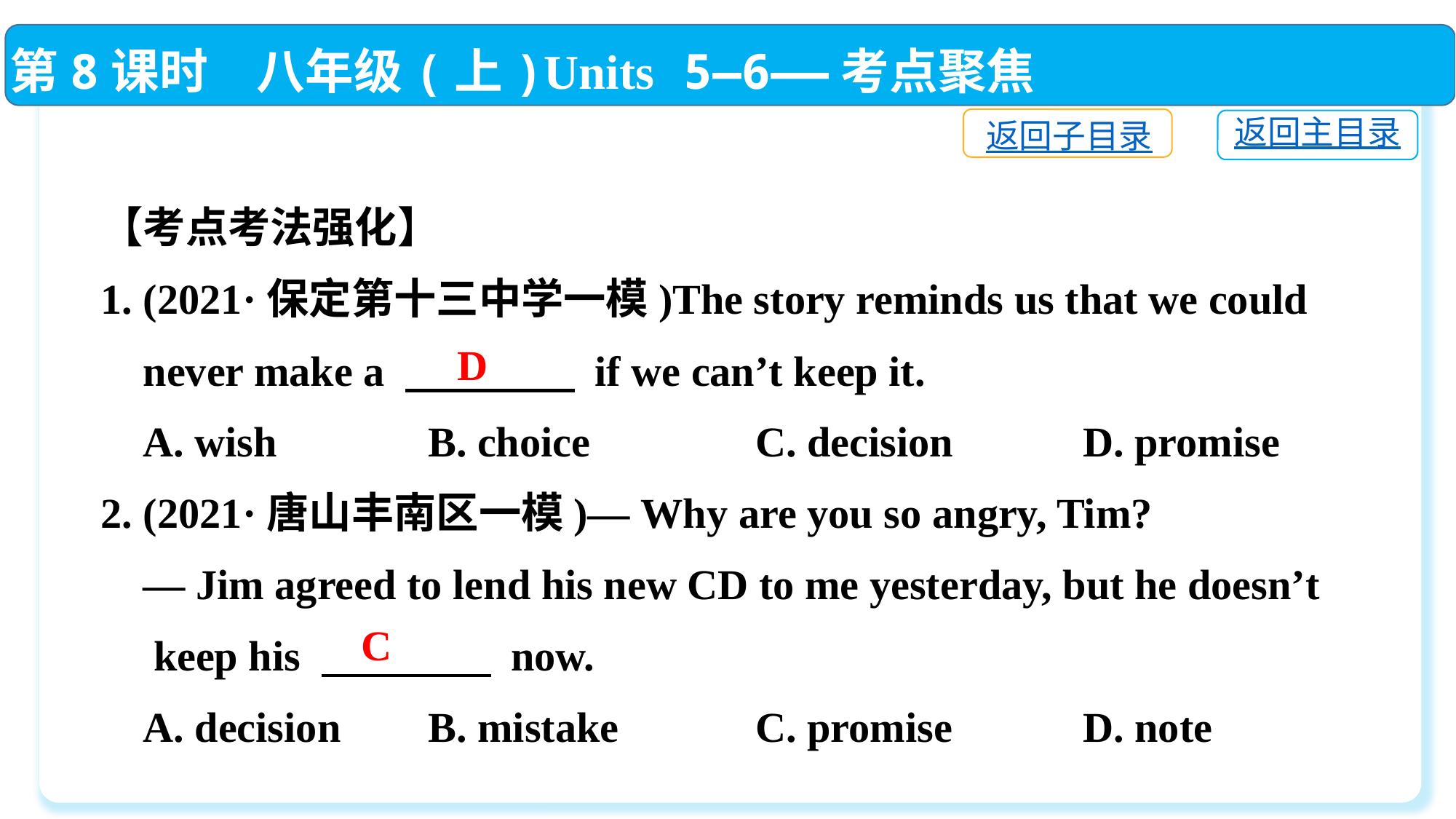

第8课时　八年级(上)Units 5—6——考点聚焦

返回子目录
返回主目录
【考点考法强化】
1. (2021·保定第十三中学一模)The story reminds us that we could
    never make a 　　　　 if we can’t keep it.
    A. wish		B. choice		C. decision		D. promise
2. (2021·唐山丰南区一模)— Why are you so angry, Tim?
    — Jim agreed to lend his new CD to me yesterday, but he doesn’t
     keep his 　　　　 now.
    A. decision	B. mistake		C. promise		D. note

D
C